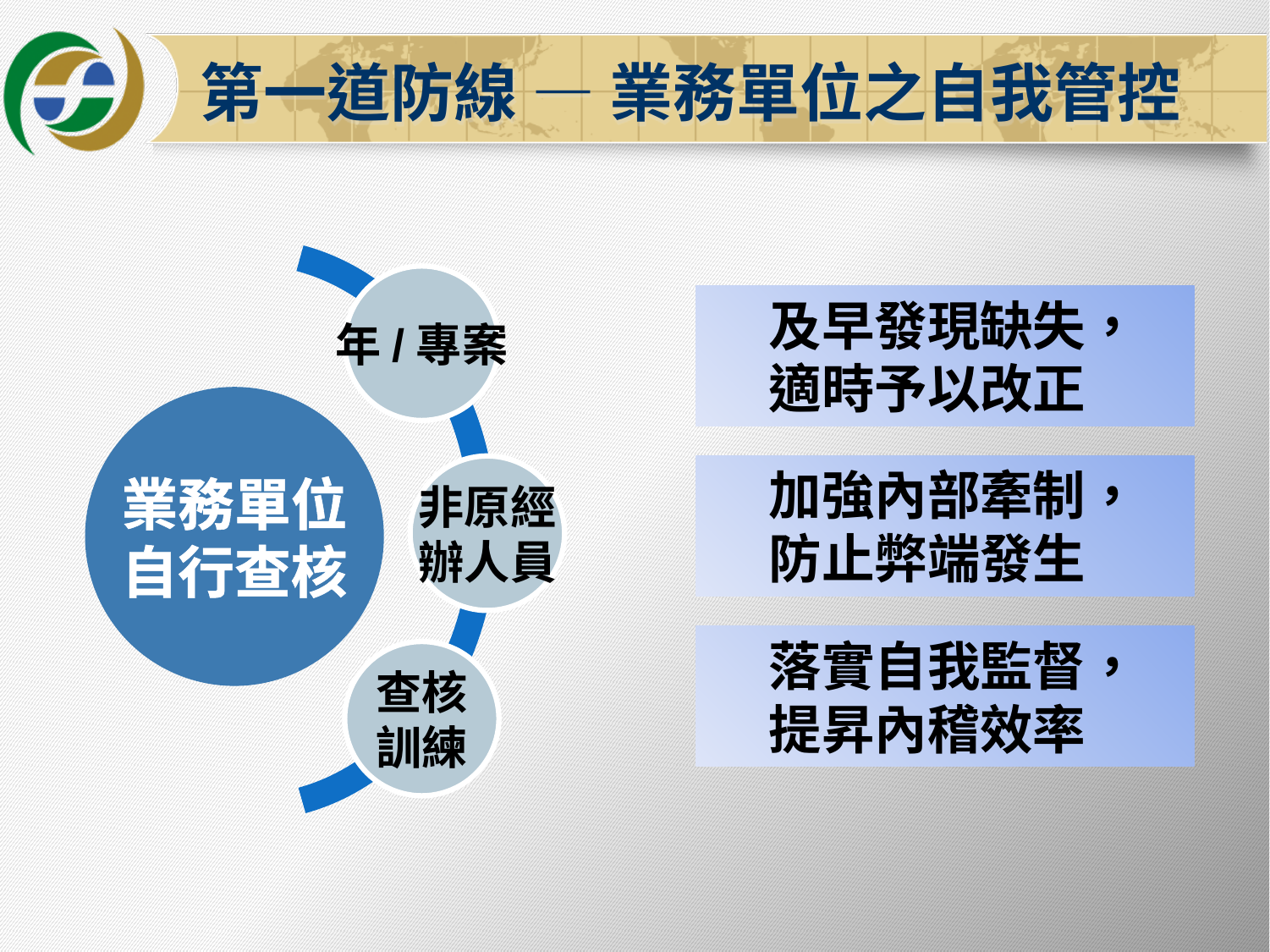

第一道防線 — 業務單位之自我管控

年/專案
     及早發現缺失，
     適時予以改正
業務單位
自行查核
     加強內部牽制，
     防止弊端發生
非原經
辦人員
     落實自我監督，
     提昇內稽效率
查核
訓練